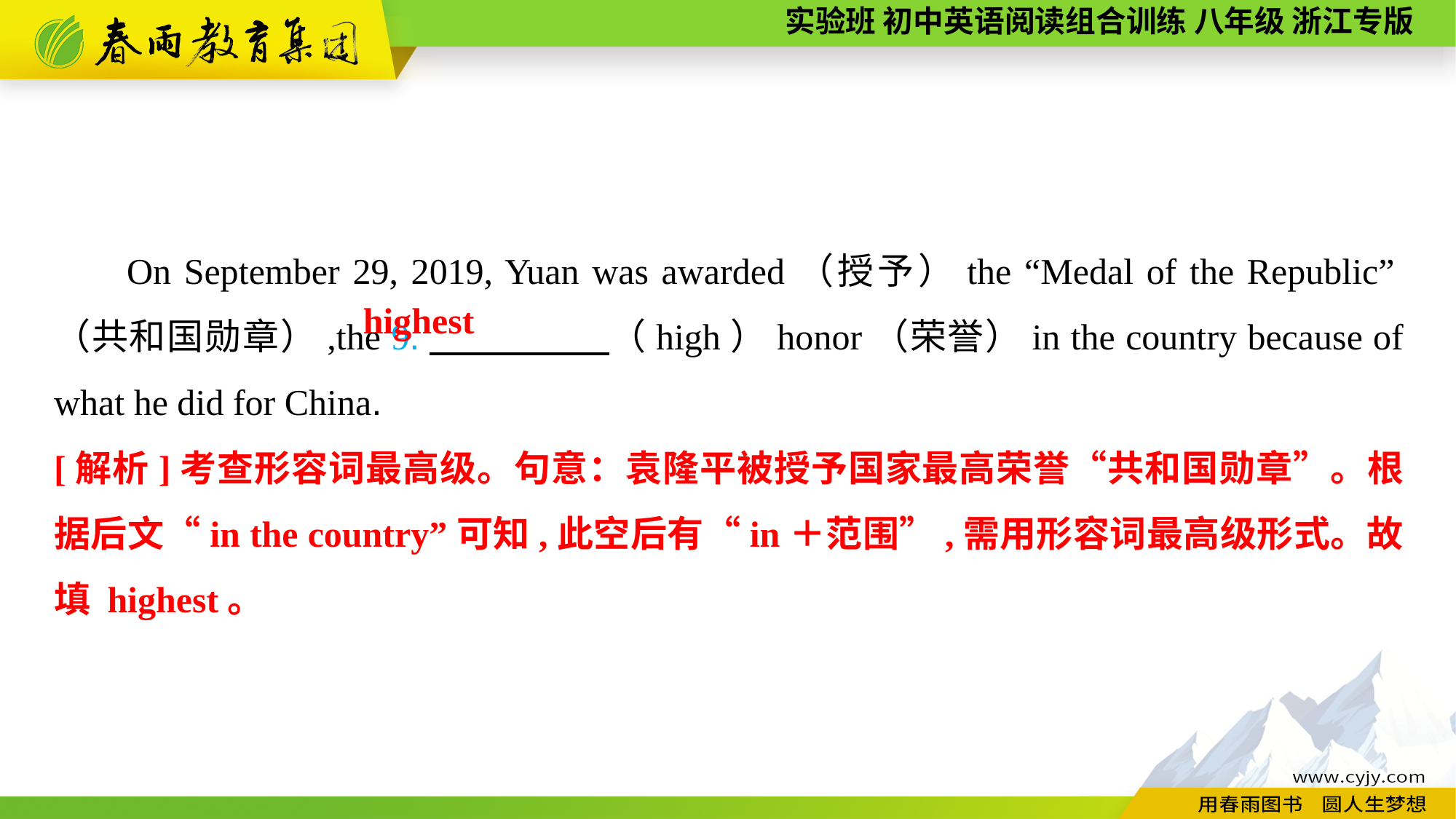

On September 29, 2019, Yuan was awarded（授予）the “Medal of the Republic”（共和国勋章）,the 9.　   　　　（high）honor（荣誉）in the country because of what he did for China.
highest
[解析]考查形容词最高级。句意：袁隆平被授予国家最高荣誉“共和国勋章”。根据后文“in the country”可知,此空后有“in＋范围”,需用形容词最高级形式。故填 highest。